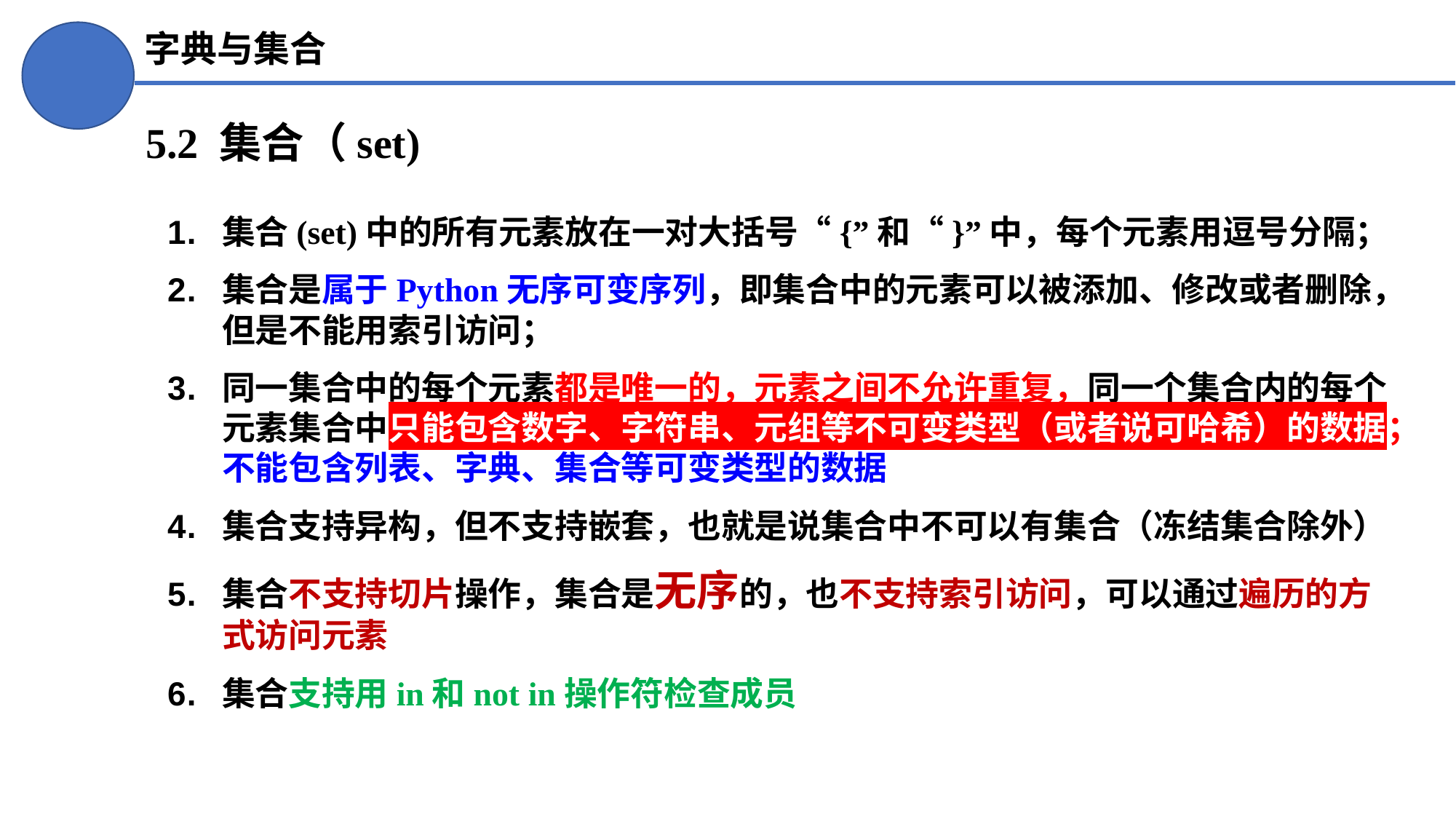

字典与集合

5.2 集合（set)
集合(set)中的所有元素放在一对大括号“{”和“}”中，每个元素用逗号分隔；
集合是属于Python无序可变序列，即集合中的元素可以被添加、修改或者删除，但是不能用索引访问；
同一集合中的每个元素都是唯一的，元素之间不允许重复，同一个集合内的每个元素集合中只能包含数字、字符串、元组等不可变类型（或者说可哈希）的数据；不能包含列表、字典、集合等可变类型的数据
集合支持异构，但不支持嵌套，也就是说集合中不可以有集合（冻结集合除外）
集合不支持切片操作，集合是无序的，也不支持索引访问，可以通过遍历的方式访问元素
集合支持用in和not in操作符检查成员